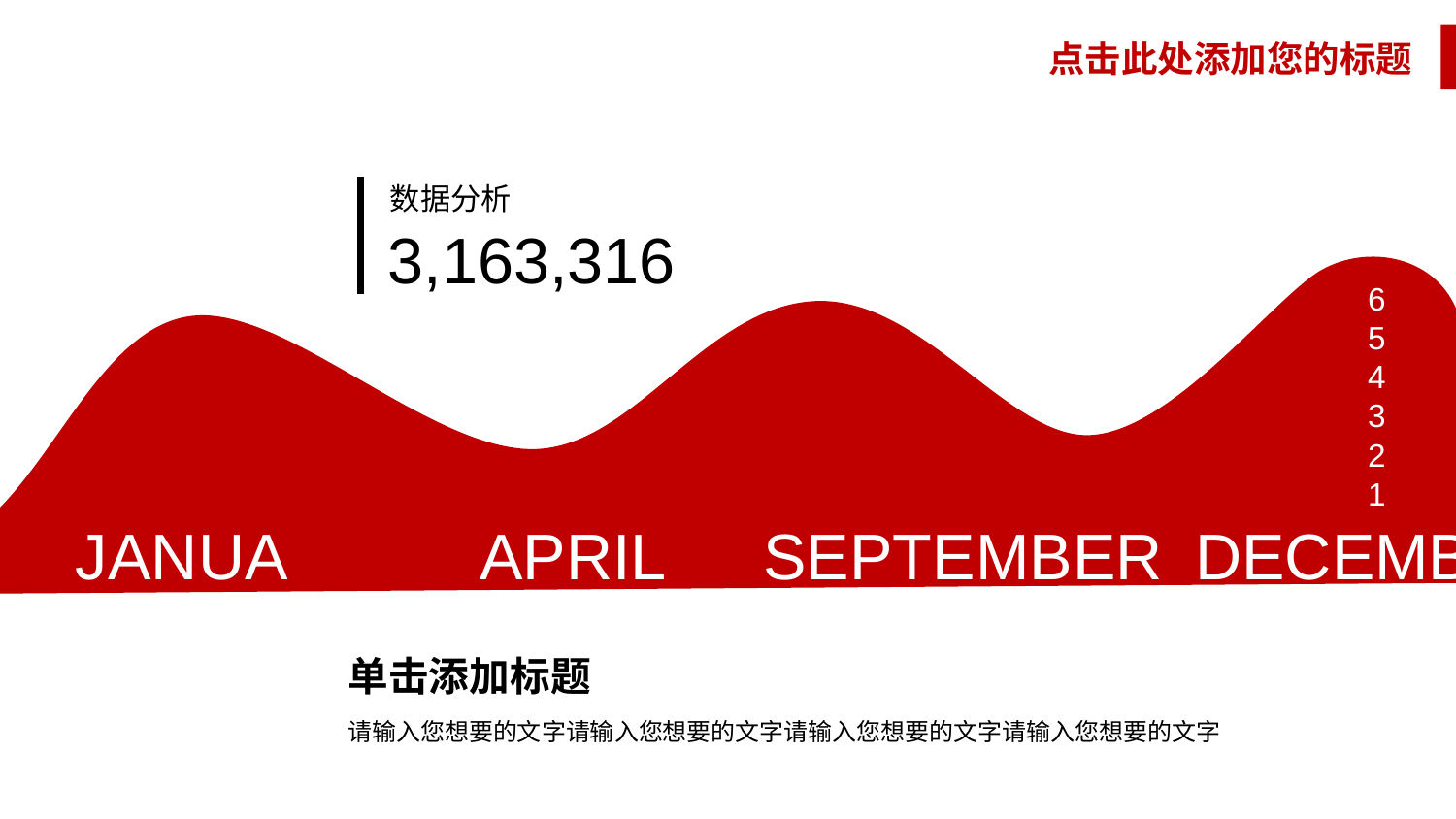

点击此处添加您的标题
数据分析
3,163,316

6
5
4
3
2
1
JANUARY
APRIL
SEPTEMBER
DECEMBER
单击添加标题
请输入您想要的文字请输入您想要的文字请输入您想要的文字请输入您想要的文字